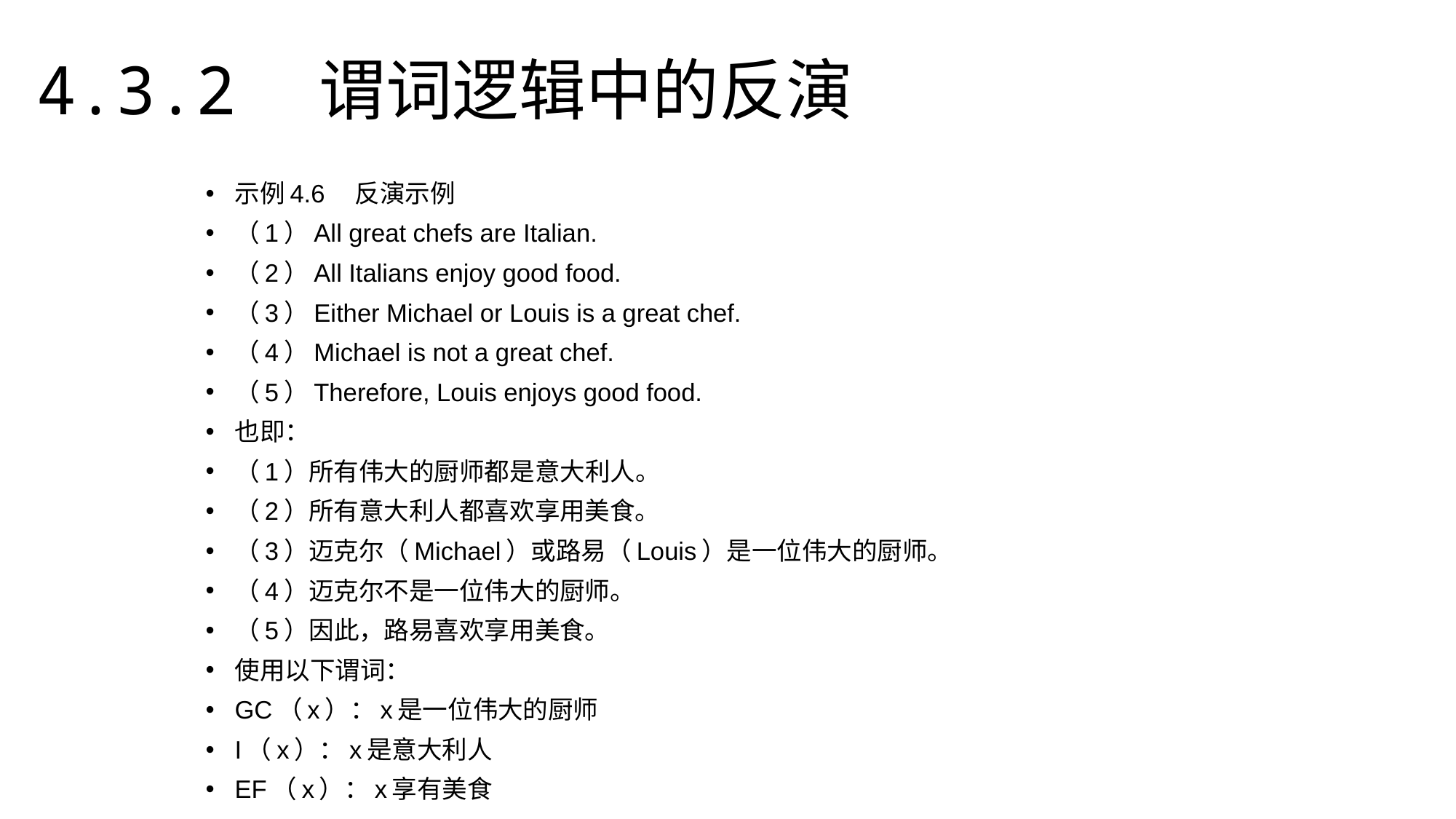

4.3.2　谓词逻辑中的反演
示例4.6　反演示例
（1）All great chefs are Italian.
（2）All Italians enjoy good food.
（3）Either Michael or Louis is a great chef.
（4）Michael is not a great chef.
（5）Therefore, Louis enjoys good food.
也即：
（1）所有伟大的厨师都是意大利人。
（2）所有意大利人都喜欢享用美食。
（3）迈克尔（Michael）或路易（Louis）是一位伟大的厨师。
（4）迈克尔不是一位伟大的厨师。
（5）因此，路易喜欢享用美食。
使用以下谓词：
GC（x）：x是一位伟大的厨师
I（x）：x是意大利人
EF（x）：x享有美食